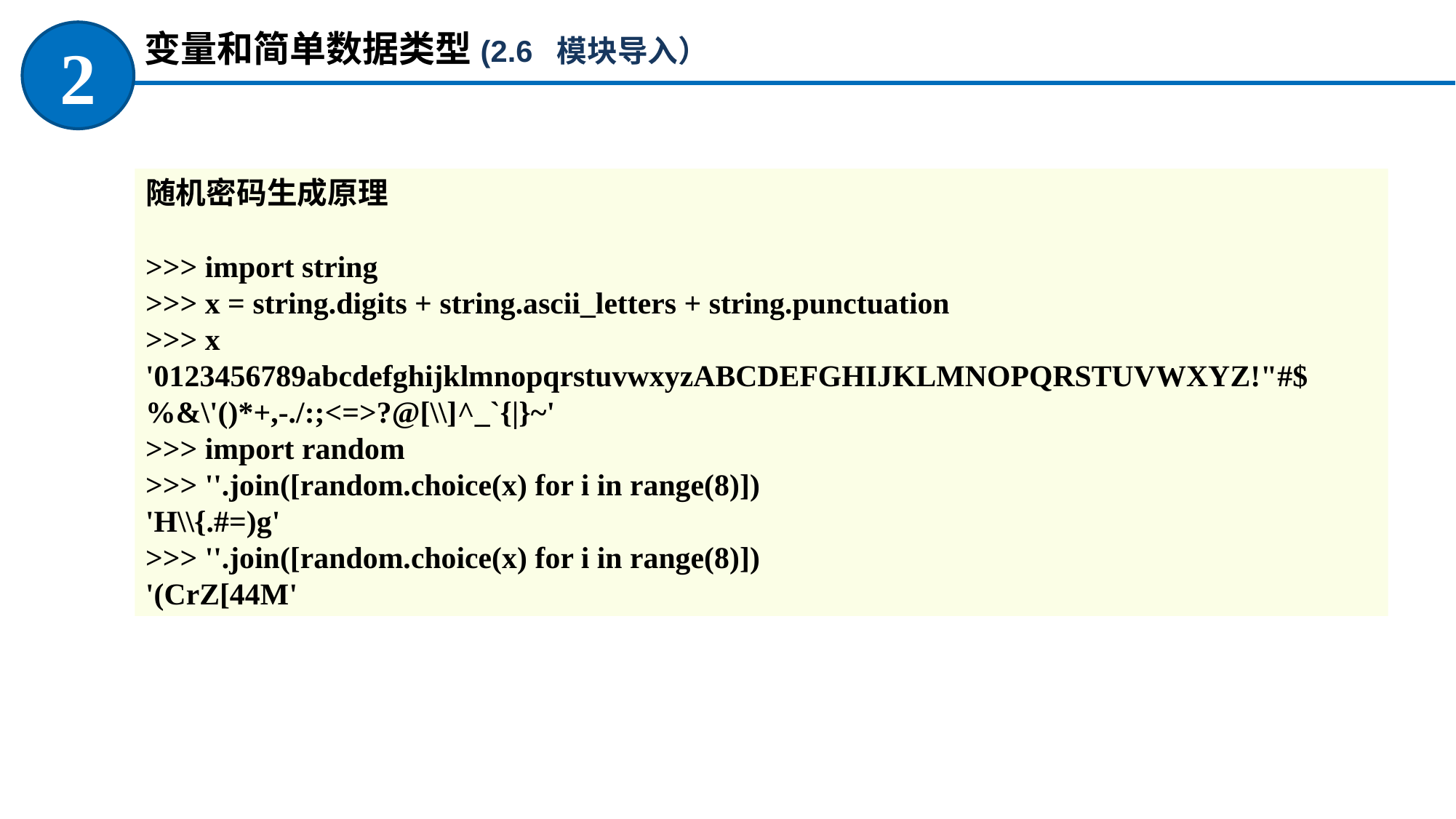

变量和简单数据类型(2.6  模块导入）
2
随机密码生成原理

>>> import string
>>> x = string.digits + string.ascii_letters + string.punctuation
>>> x
'0123456789abcdefghijklmnopqrstuvwxyzABCDEFGHIJKLMNOPQRSTUVWXYZ!"#$%&\'()*+,-./:;<=>?@[\\]^_`{|}~'
>>> import random
>>> ''.join([random.choice(x) for i in range(8)])
'H\\{.#=)g'
>>> ''.join([random.choice(x) for i in range(8)])
'(CrZ[44M'